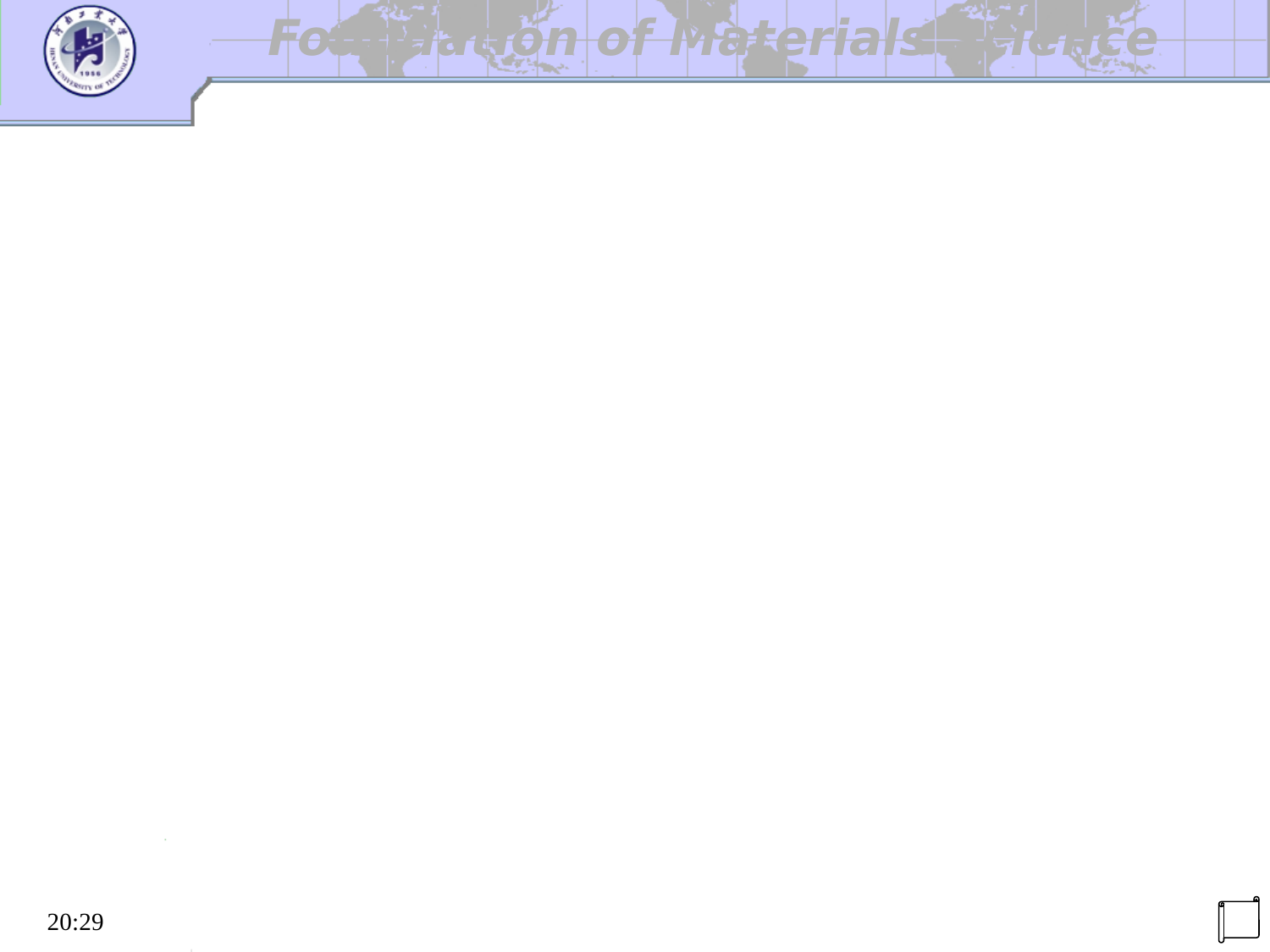

#
     在晶体中位于点阵结点上的原于并非静止的，而是以其平衡位置为中心作热振动，其平均动能取决于温度（≈3/2kT）。原子振动能按几率分布，有起伏涨落期。当某一原子具有足够大的振动能而使振幅增大到一定限度时，就可能克服周围原于对它的制约作用，跳离其原来的位置。
机电工程学院

20:29